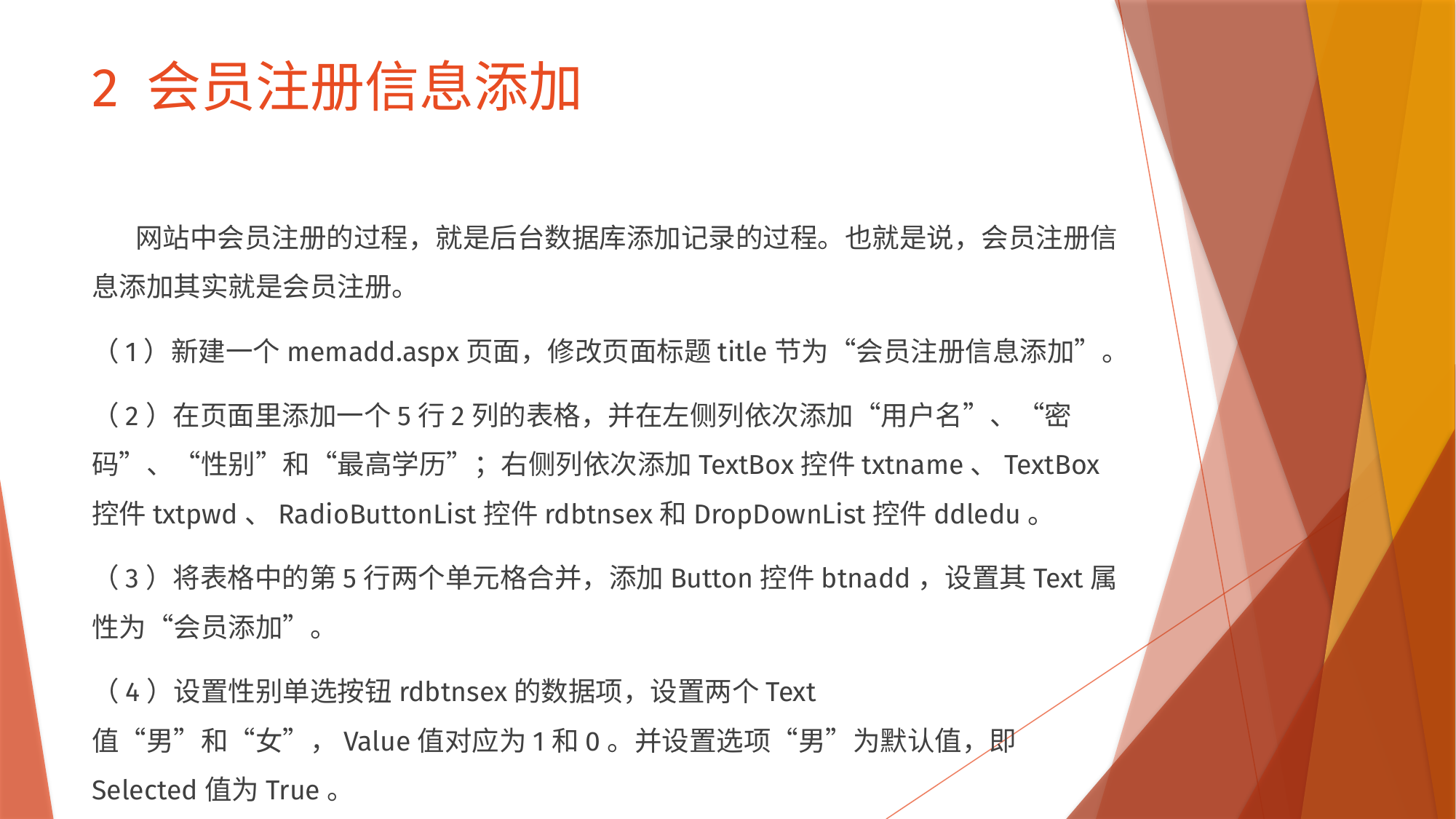

# 2 会员注册信息添加
      网站中会员注册的过程，就是后台数据库添加记录的过程。也就是说，会员注册信息添加其实就是会员注册。
（1）新建一个memadd.aspx页面，修改页面标题title节为“会员注册信息添加”。
（2）在页面里添加一个5行2列的表格，并在左侧列依次添加“用户名”、“密码”、“性别”和“最高学历”；右侧列依次添加TextBox控件txtname、TextBox控件txtpwd、RadioButtonList控件rdbtnsex和DropDownList控件ddledu。
（3）将表格中的第5行两个单元格合并，添加Button控件btnadd，设置其Text属性为“会员添加”。
（4）设置性别单选按钮rdbtnsex的数据项，设置两个Text值“男”和“女”，Value值对应为1和0。并设置选项“男”为默认值，即Selected值为True。